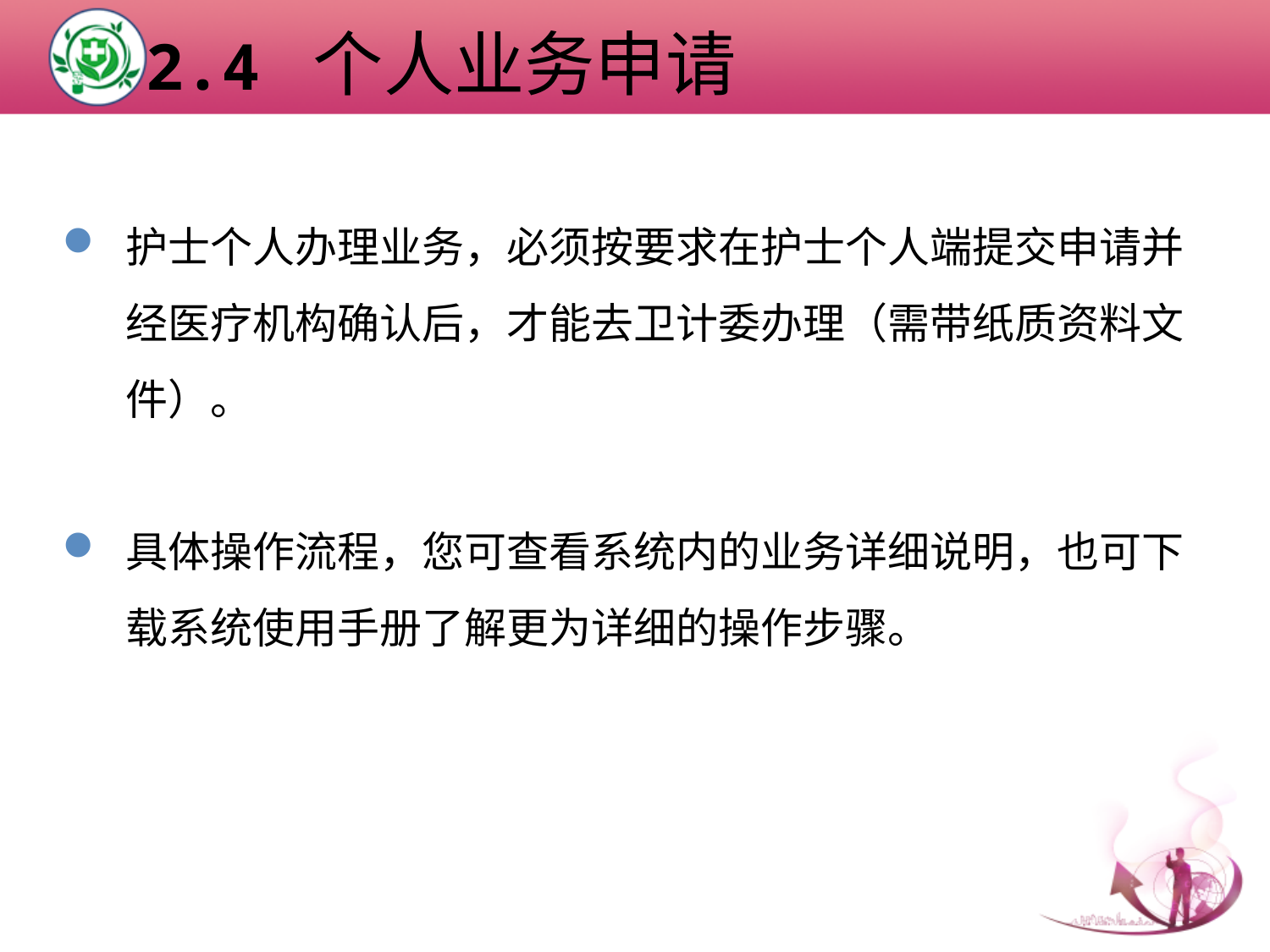

2.4 个人业务申请

# 护士个人办理业务，必须按要求在护士个人端提交申请并经医疗机构确认后，才能去卫计委办理（需带纸质资料文件）。

具体操作流程，您可查看系统内的业务详细说明，也可下载系统使用手册了解更为详细的操作步骤。